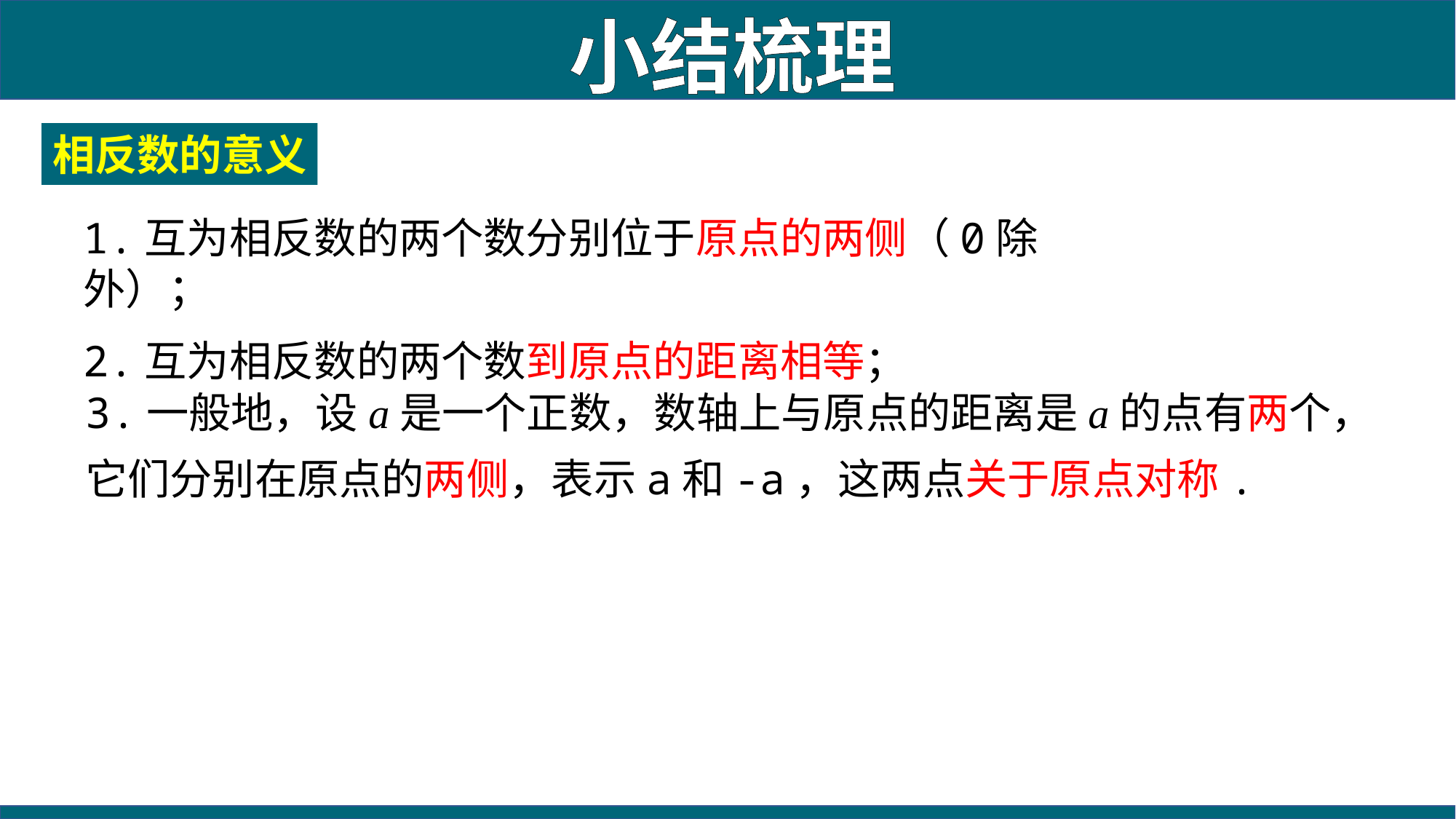

小结梳理
相反数的意义
1.互为相反数的两个数分别位于原点的两侧（0除外）；
2.互为相反数的两个数到原点的距离相等；
3.一般地，设a是一个正数，数轴上与原点的距离是a的点有两个，它们分别在原点的两侧，表示a和-a，这两点关于原点对称.